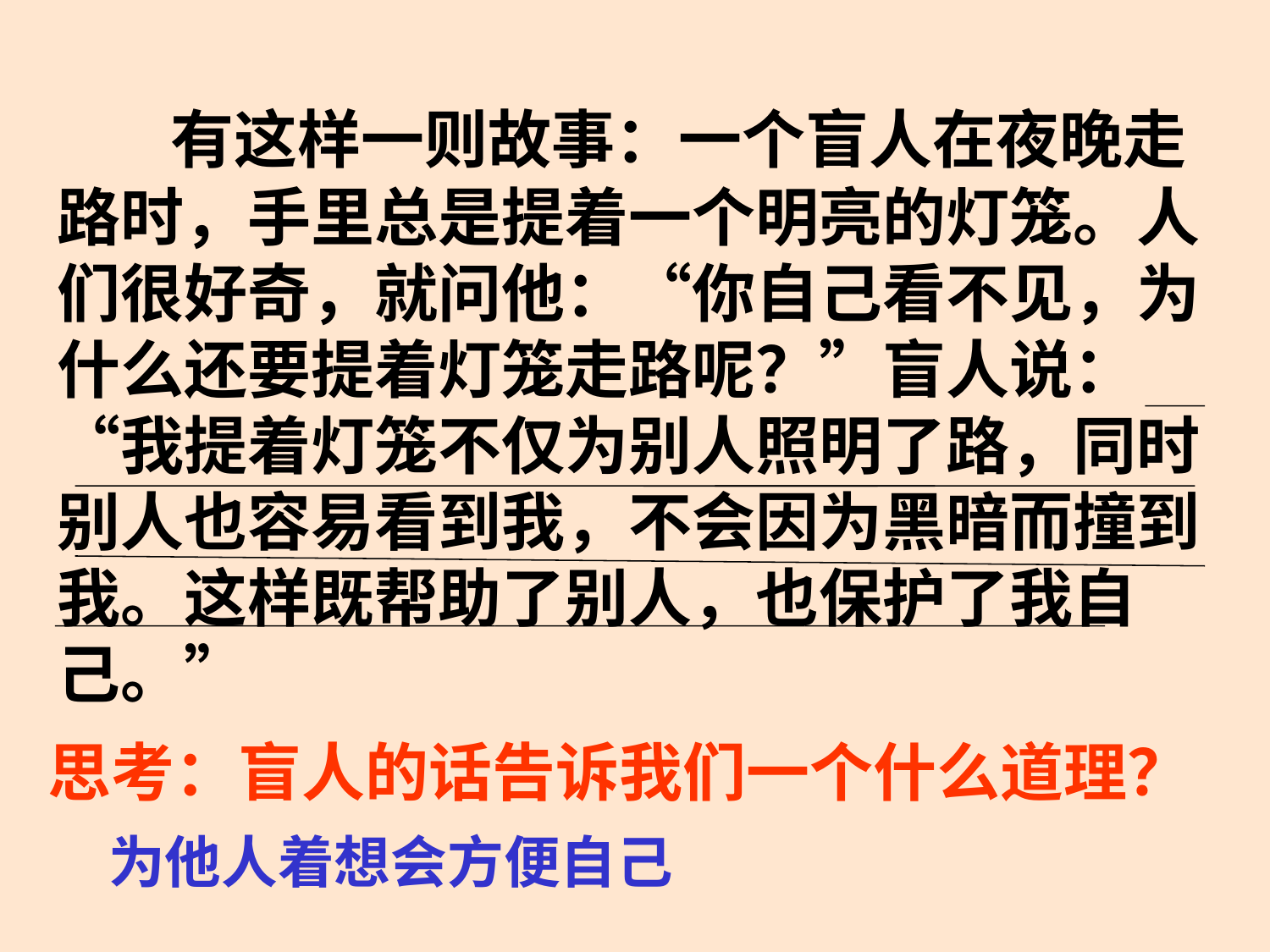

有这样一则故事：一个盲人在夜晚走路时，手里总是提着一个明亮的灯笼。人们很好奇，就问他：“你自己看不见，为什么还要提着灯笼走路呢？”盲人说：“我提着灯笼不仅为别人照明了路，同时别人也容易看到我，不会因为黑暗而撞到我。这样既帮助了别人，也保护了我自己。”

思考：盲人的话告诉我们一个什么道理？
为他人着想会方便自己